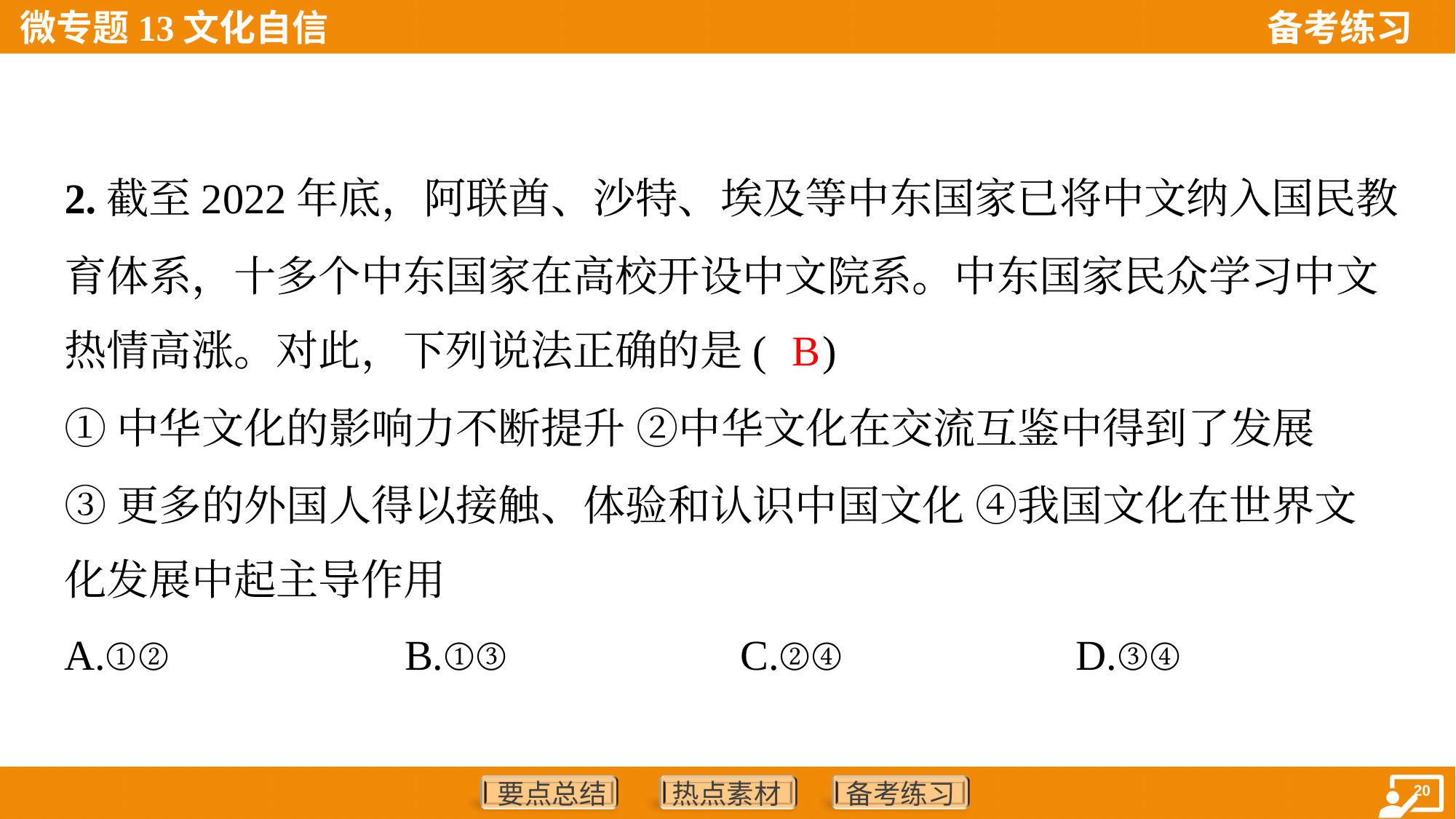

2.截至2022年底，阿联酋、沙特、埃及等中东国家已将中文纳入国民教
育体系，十多个中东国家在高校开设中文院系。中东国家民众学习中文
热情高涨。对此，下列说法正确的是(     )
B
①中华文化的影响力不断提升 ②中华文化在交流互鉴中得到了发展
③更多的外国人得以接触、体验和认识中国文化 ④我国文化在世界文
化发展中起主导作用
A.①②	B.①③	C.②④	D.③④